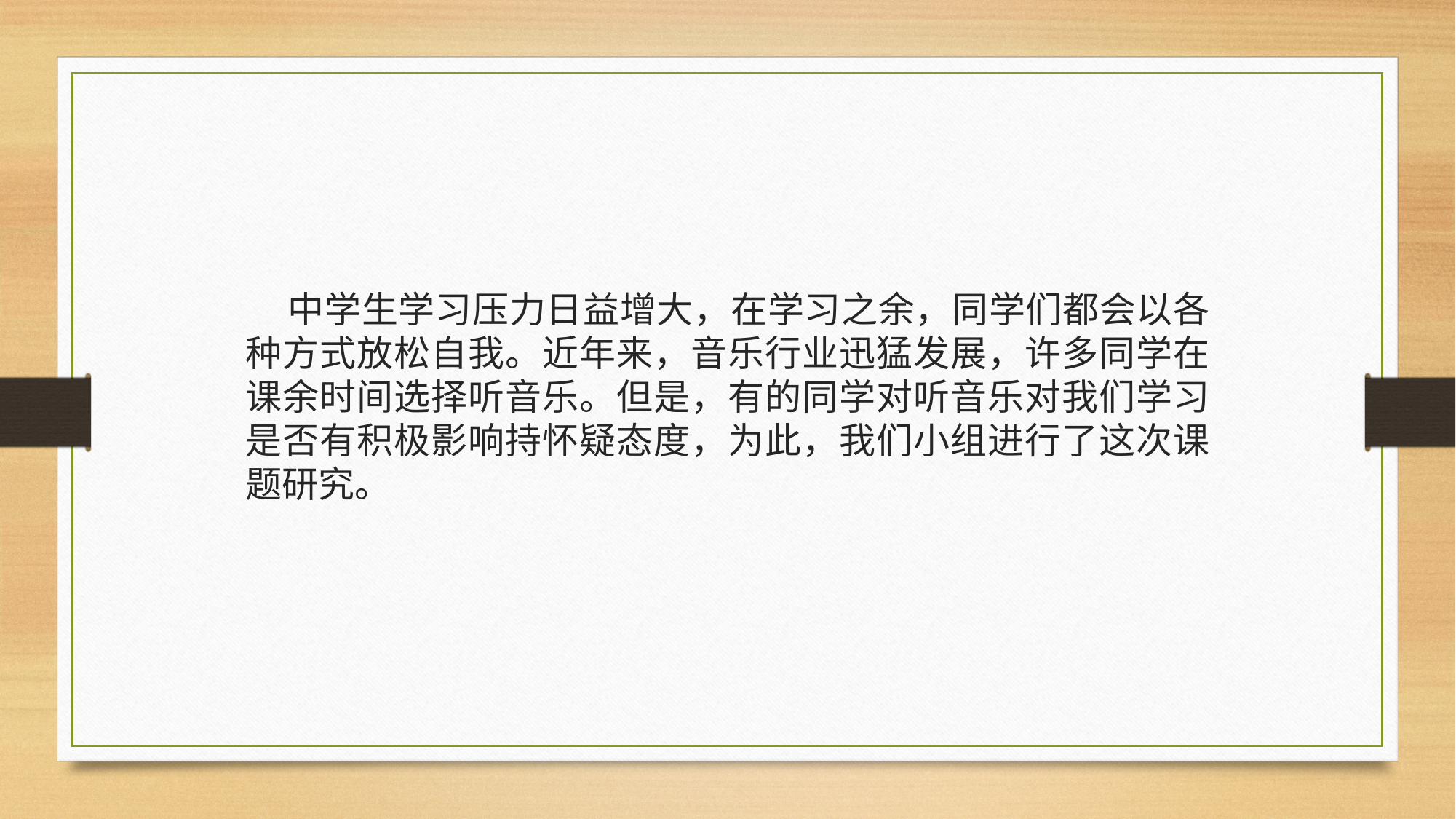

中学生学习压力日益增大，在学习之余，同学们都会以各种方式放松自我。近年来，音乐行业迅猛发展，许多同学在课余时间选择听音乐。但是，有的同学对听音乐对我们学习是否有积极影响持怀疑态度，为此，我们小组进行了这次课题研究。